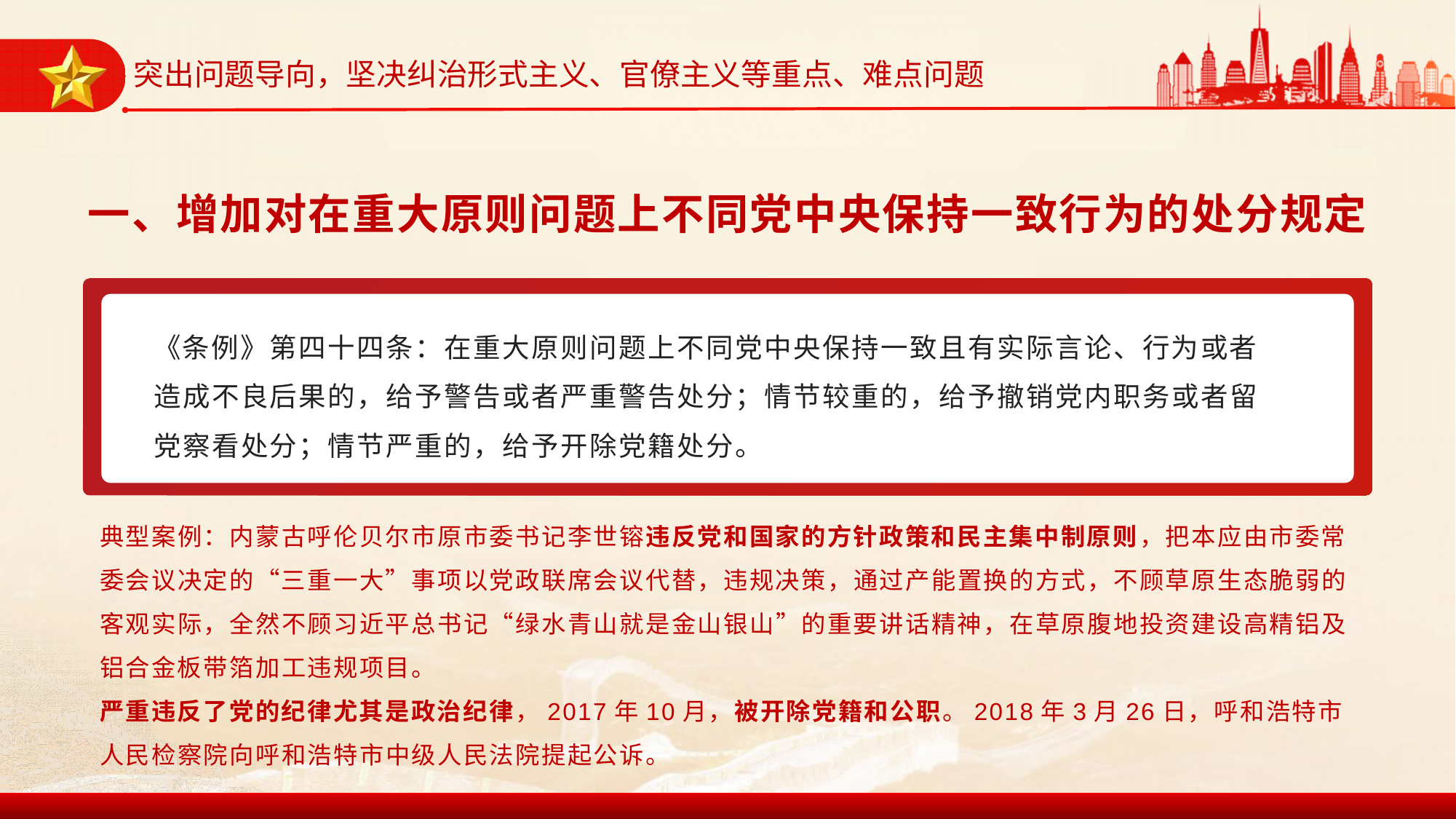

突出问题导向，坚决纠治形式主义、官僚主义等重点、难点问题
一、增加对在重大原则问题上不同党中央保持一致行为的处分规定

《条例》第四十四条：在重大原则问题上不同党中央保持一致且有实际言论、行为或者造成不良后果的，给予警告或者严重警告处分；情节较重的，给予撤销党内职务或者留党察看处分；情节严重的，给予开除党籍处分。
典型案例：内蒙古呼伦贝尔市原市委书记李世镕违反党和国家的方针政策和民主集中制原则，把本应由市委常委会议决定的“三重一大”事项以党政联席会议代替，违规决策，通过产能置换的方式，不顾草原生态脆弱的客观实际，全然不顾习近平总书记“绿水青山就是金山银山”的重要讲话精神，在草原腹地投资建设高精铝及铝合金板带箔加工违规项目。
严重违反了党的纪律尤其是政治纪律，2017年10月，被开除党籍和公职。2018年3月26日，呼和浩特市人民检察院向呼和浩特市中级人民法院提起公诉。